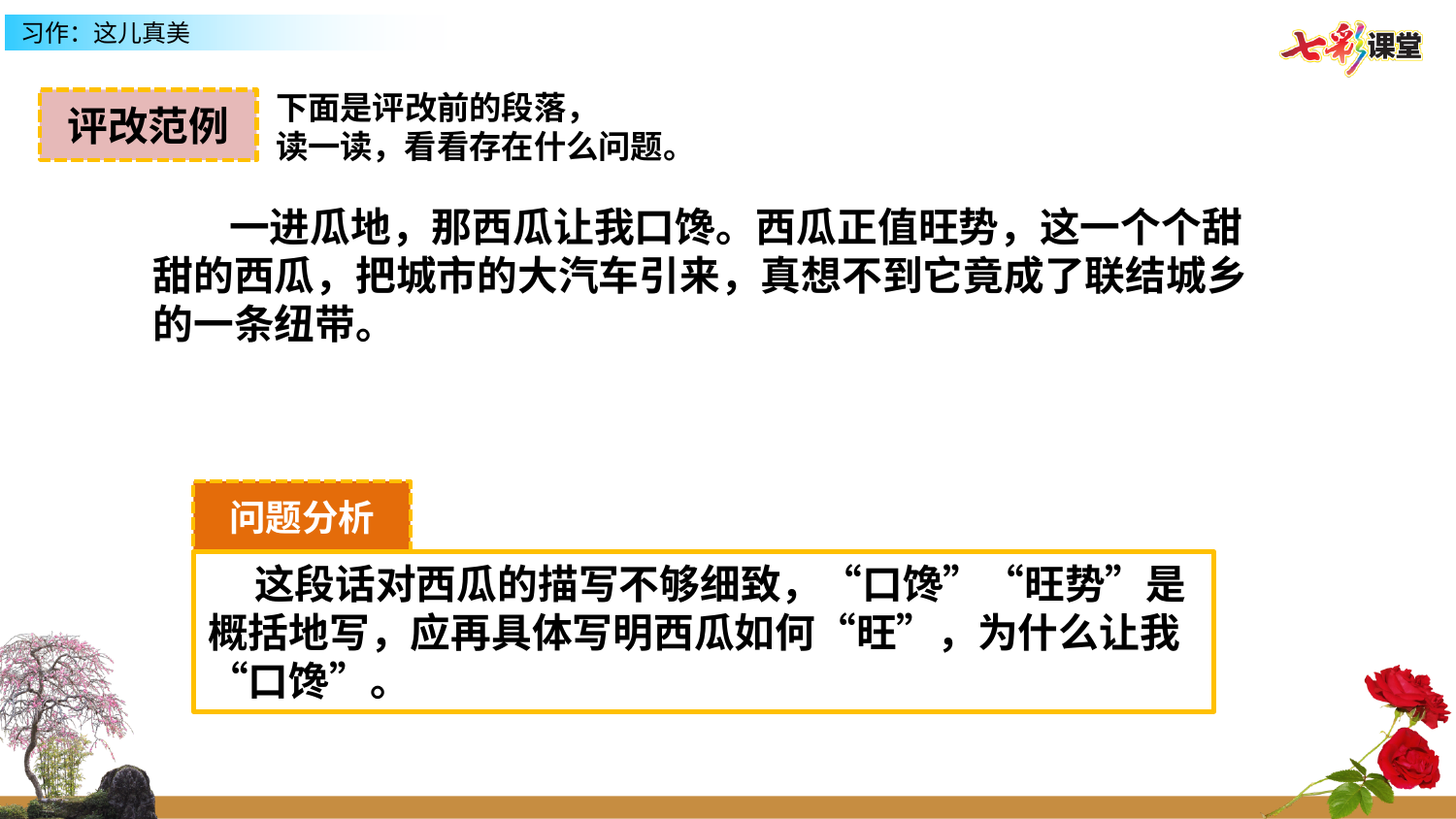

下面是评改前的段落，
读一读，看看存在什么问题。
评改范例
  一进瓜地，那西瓜让我口馋。西瓜正值旺势，这一个个甜甜的西瓜，把城市的大汽车引来，真想不到它竟成了联结城乡的一条纽带。
问题分析
    这段话对西瓜的描写不够细致，“口馋”“旺势”是概括地写，应再具体写明西瓜如何“旺”，为什么让我“口馋”。